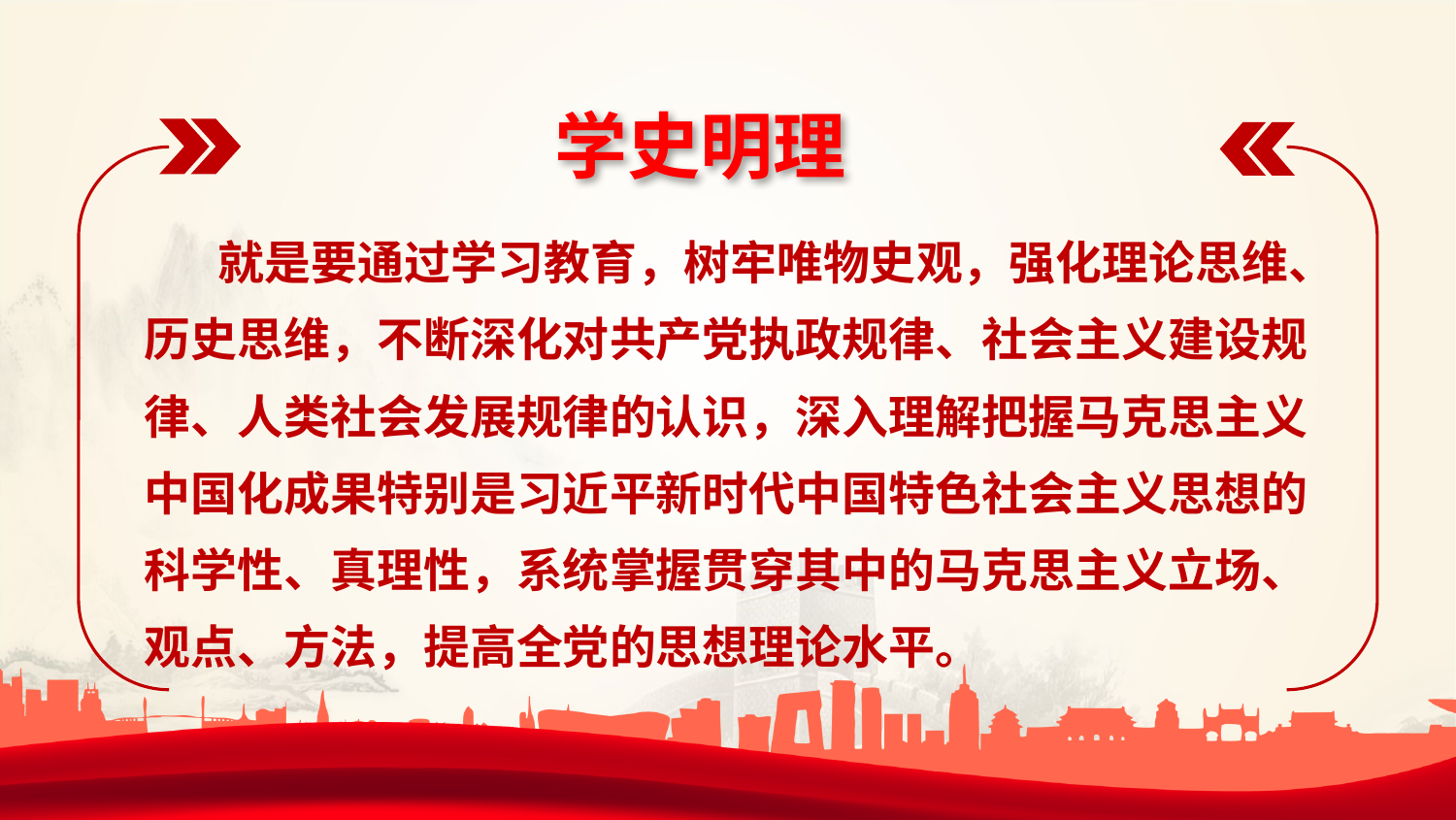

延迟符
学史明理

           就是要通过学习教育，树牢唯物史观，强化理论思维、历史思维，不断深化对共产党执政规律、社会主义建设规律、人类社会发展规律的认识，深入理解把握马克思主义中国化成果特别是习近平新时代中国特色社会主义思想的科学性、真理性，系统掌握贯穿其中的马克思主义立场、观点、方法，提高全党的思想理论水平。

4